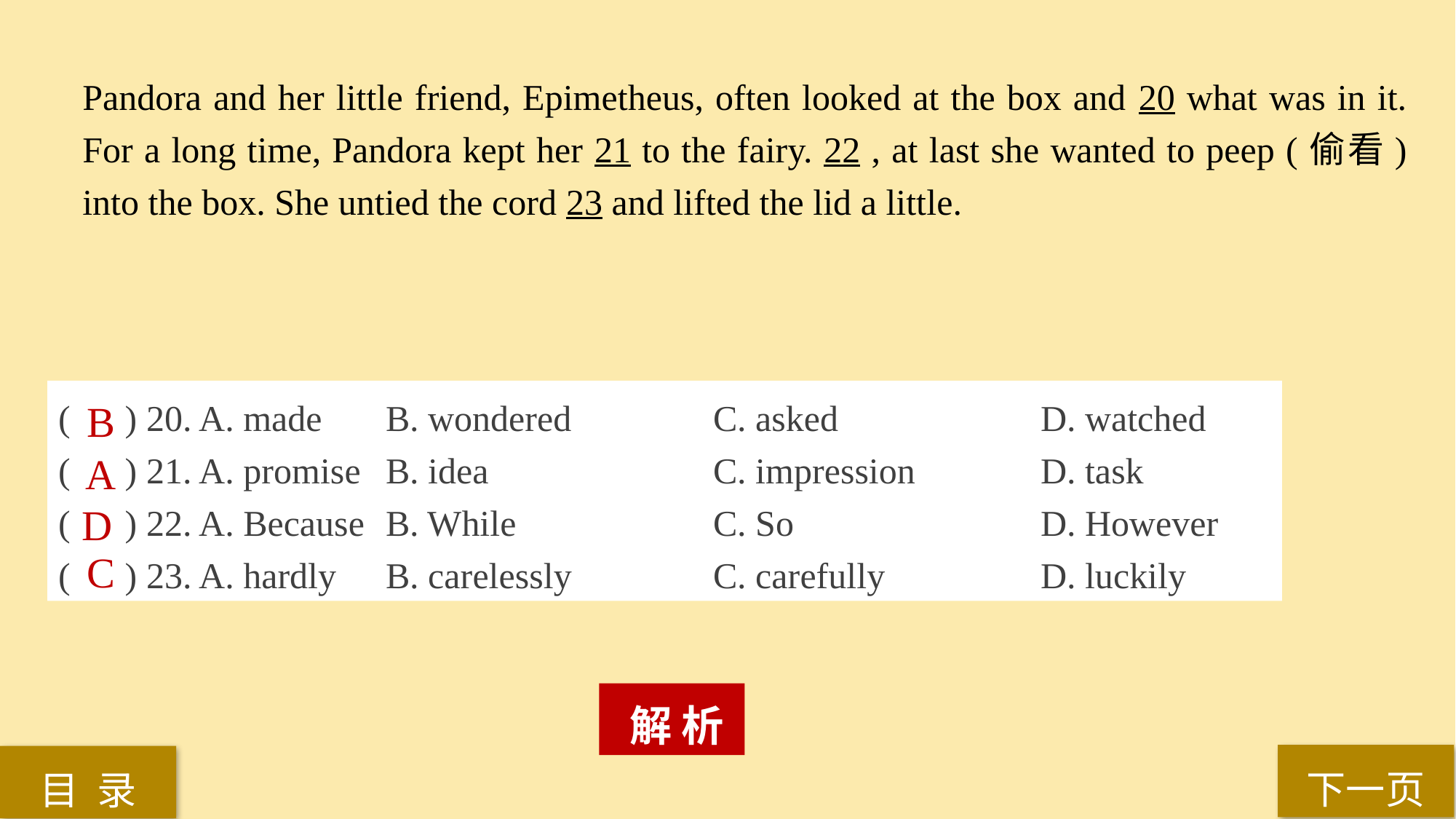

Pandora and her little friend, Epimetheus, often looked at the box and 20 what was in it. For a long time, Pandora kept her 21 to the fairy. 22 , at last she wanted to peep (偷看) into the box. She untied the cord 23 and lifted the lid a little.
(      ) 20. A. made 	B. wondered 		C. asked 		D. watched
(      ) 21. A. promise 	B. idea 		C. impression 		D. task
(      ) 22. A. Because 	B. While 		C. So 			D. However
(      ) 23. A. hardly 	B. carelessly 		C. carefully 		D. luckily
B
A
D
C
 解 析